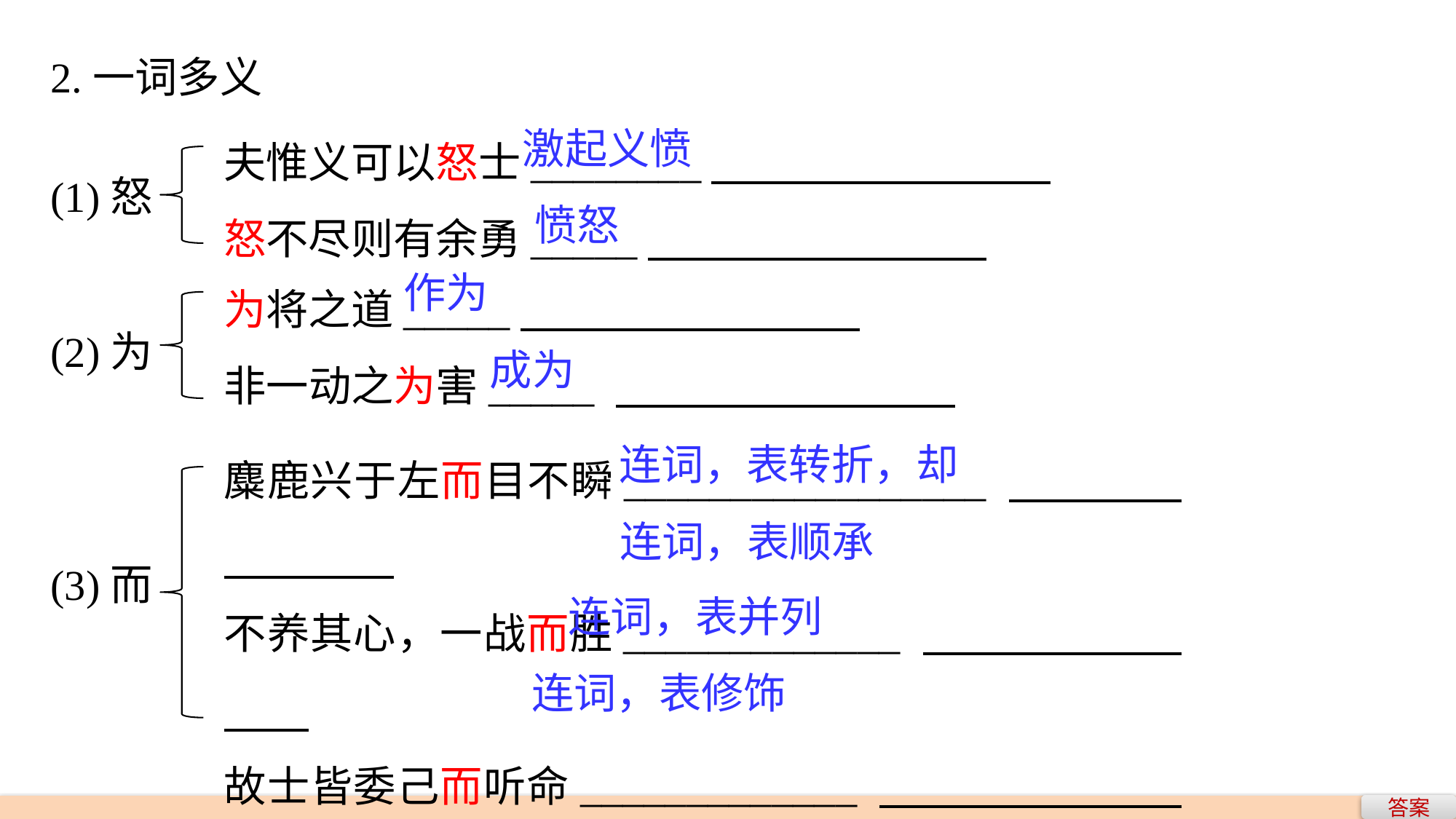

2.一词多义
夫惟义可以怒士________
怒不尽则有余勇_____
激起义愤
(1)怒

愤怒
为将之道_____
非一动之为害_____
作为

(2)为
成为
麋鹿兴于左而目不瞬_________________
不养其心，一战而胜_____________
故士皆委己而听命_____________
使之狎而堕其中_____________
连词，表转折，却

连词，表顺承
(3)而
连词，表并列
连词，表修饰
答案